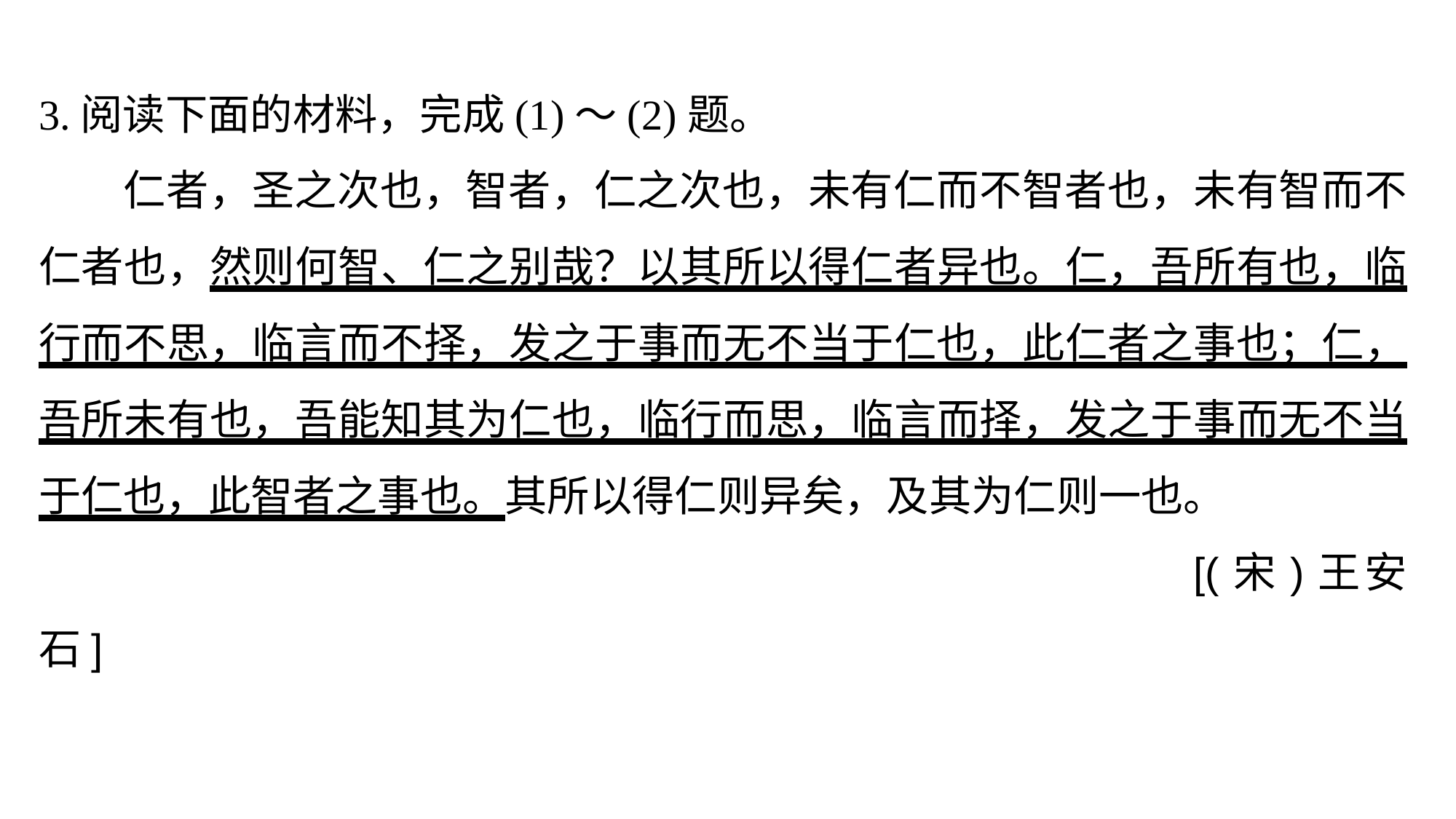

3.阅读下面的材料，完成(1)～(2)题。
仁者，圣之次也，智者，仁之次也，未有仁而不智者也，未有智而不仁者也，然则何智、仁之别哉？以其所以得仁者异也。仁，吾所有也，临行而不思，临言而不择，发之于事而无不当于仁也，此仁者之事也；仁，吾所未有也，吾能知其为仁也，临行而思，临言而择，发之于事而无不当于仁也，此智者之事也。其所以得仁则异矣，及其为仁则一也。
										    [(宋)王安石]